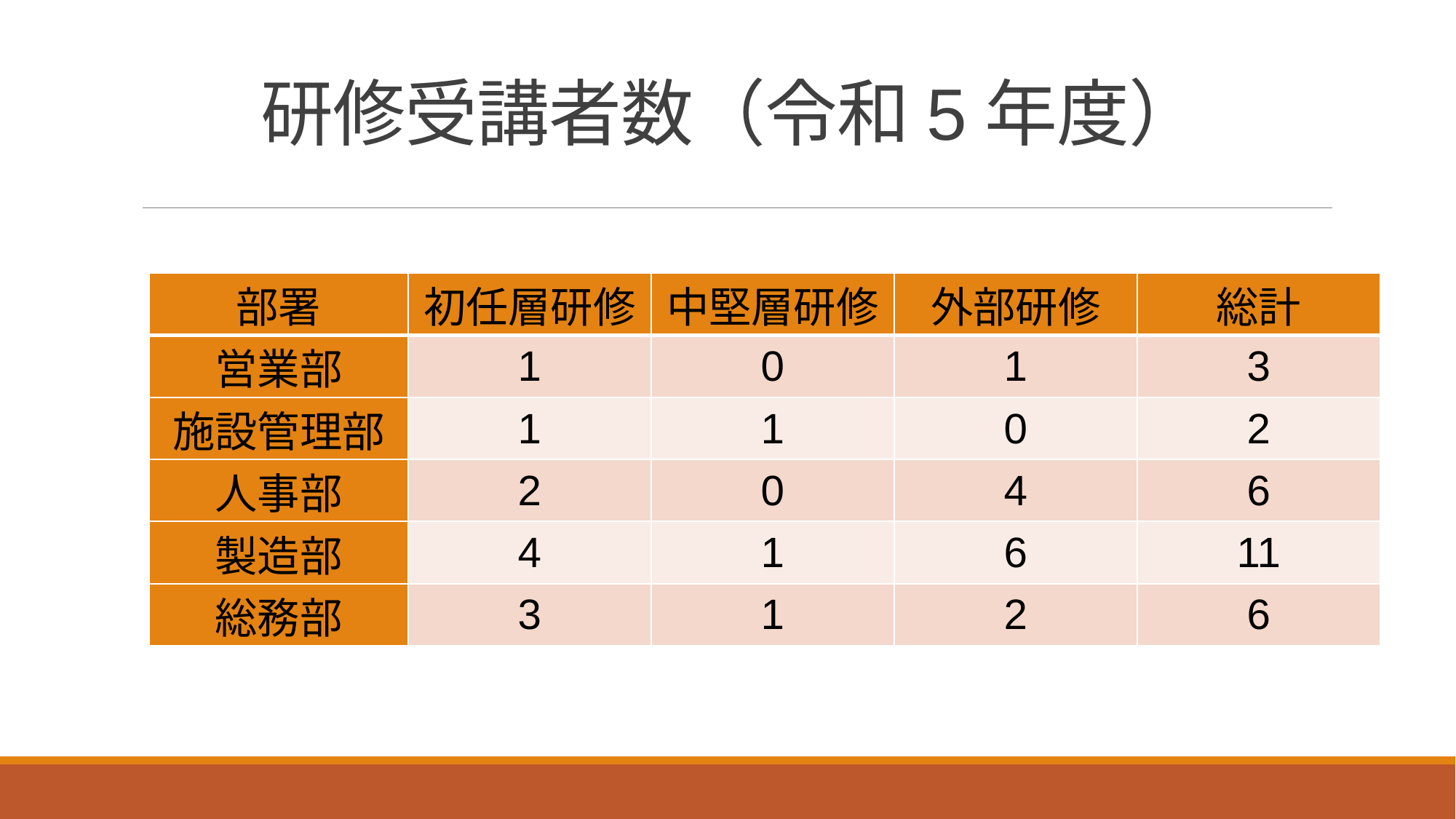

# 研修受講者数（令和5年度）
| 部署 | 初任層研修 | 中堅層研修 | 外部研修 | 総計 |
| --- | --- | --- | --- | --- |
| 営業部 | 1 | 0 | 1 | 3 |
| 施設管理部 | 1 | 1 | 0 | 2 |
| 人事部 | 2 | 0 | 4 | 6 |
| 製造部 | 4 | 1 | 6 | 11 |
| 総務部 | 3 | 1 | 2 | 6 |